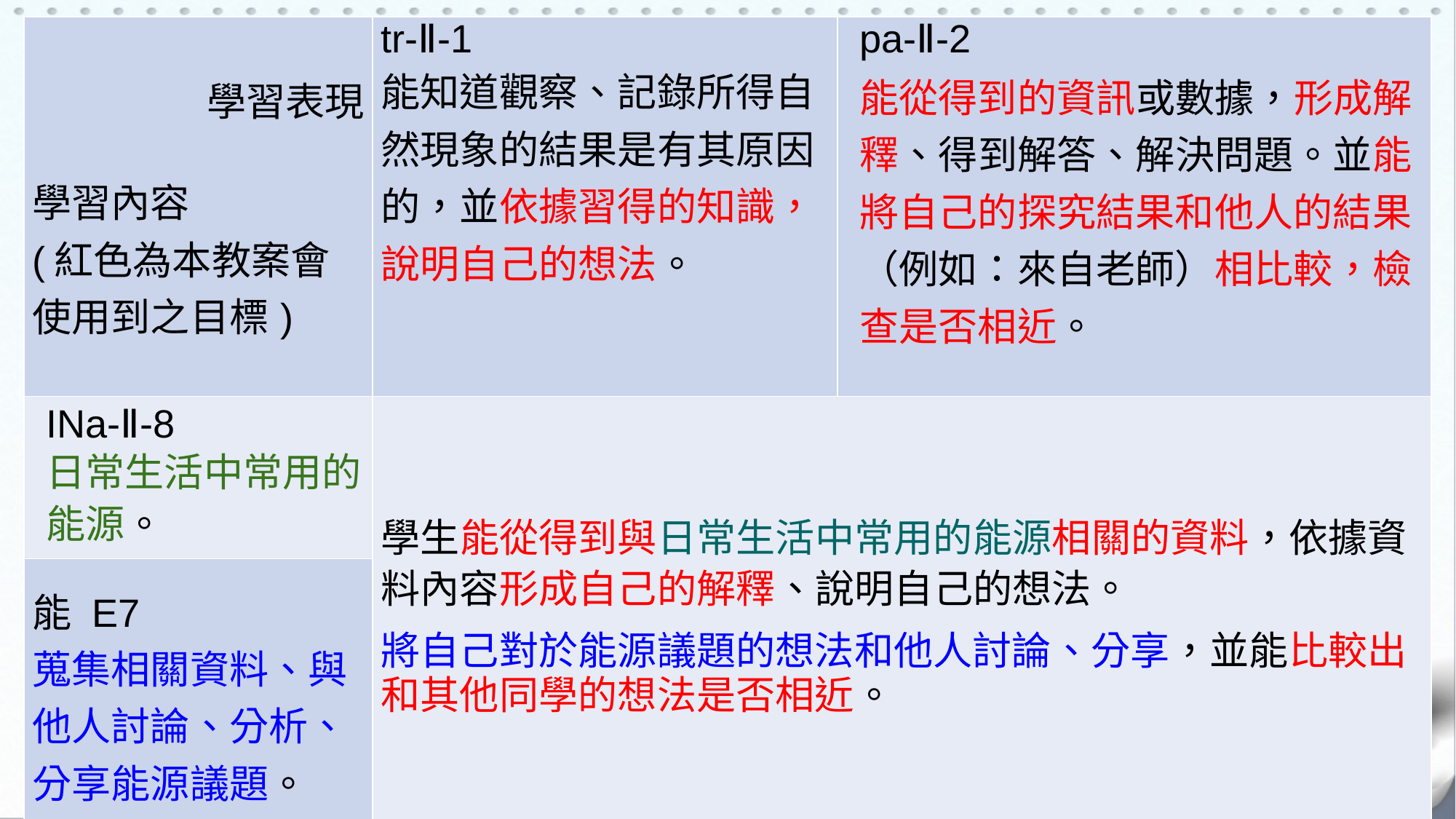

| 學習表現   學習內容 (紅色為本教案會 使用到之目標) | tr-Ⅱ-1 能知道觀察、記錄所得自然現象的結果是有其原因的，並依據習得的知識，說明自己的想法。 | pa-Ⅱ-2 能從得到的資訊或數據，形成解釋、得到解答、解決問題。並能將自己的探究結果和他人的結果（例如：來自老師）相比較，檢查是否相近。 |
| --- | --- | --- |
| INa-Ⅱ-8 日常生活中常用的能源。 | 學生能從得到與日常生活中常用的能源相關的資料，依據資料內容形成自己的解釋、說明自己的想法。 將自己對於能源議題的想法和他人討論、分享，並能比較出和其他同學的想法是否相近。 |  |
| 能 E7 蒐集相關資料、與他人討論、分析、分享能源議題。 |  |  |